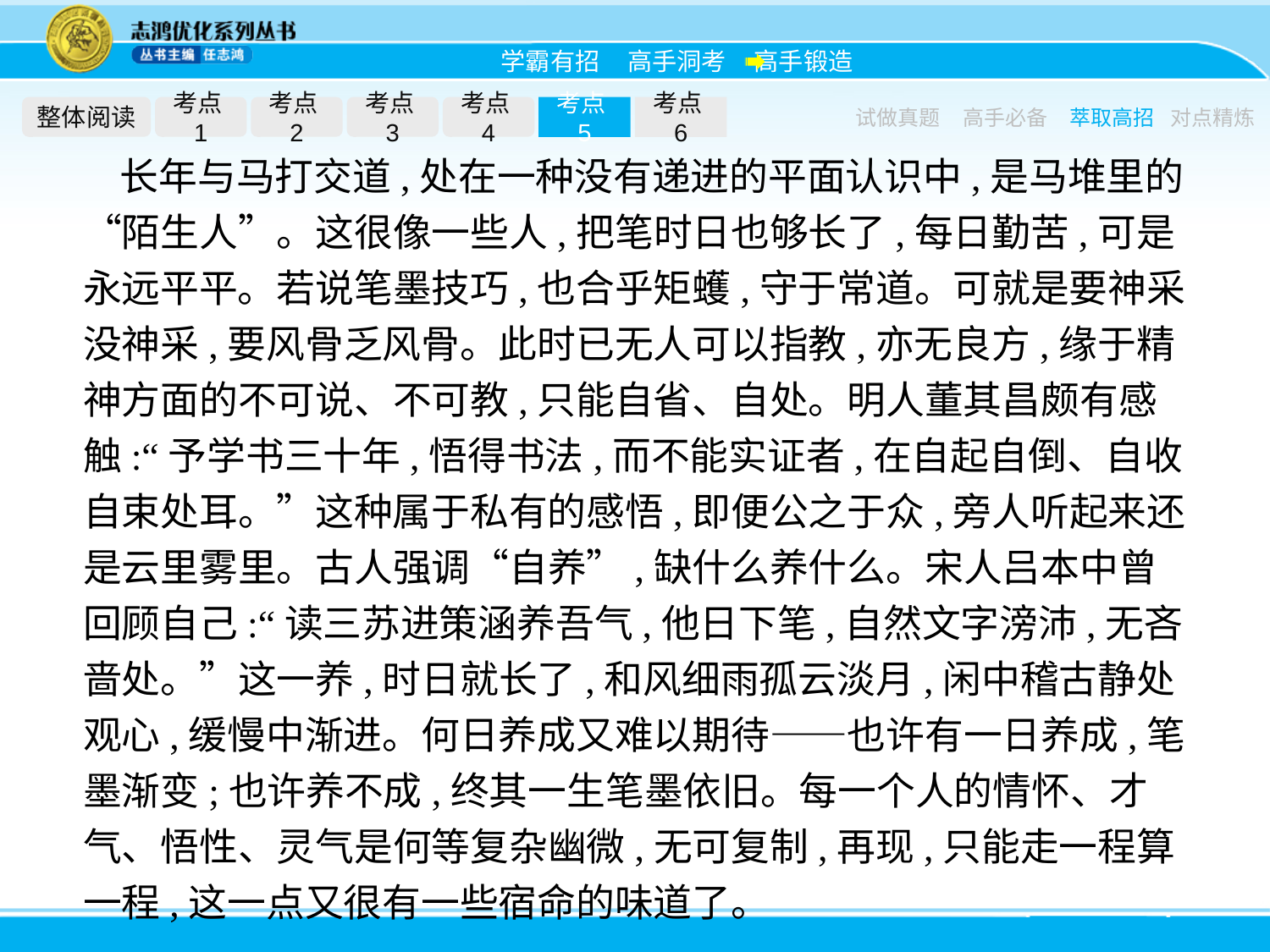

整体阅读
考点1
考点2
考点3
考点4
考点5
考点6
试做真题
高手必备
萃取高招
对点精炼
长年与马打交道,处在一种没有递进的平面认识中,是马堆里的“陌生人”。这很像一些人,把笔时日也够长了,每日勤苦,可是永远平平。若说笔墨技巧,也合乎矩蠖,守于常道。可就是要神采没神采,要风骨乏风骨。此时已无人可以指教,亦无良方,缘于精神方面的不可说、不可教,只能自省、自处。明人董其昌颇有感触:“予学书三十年,悟得书法,而不能实证者,在自起自倒、自收自束处耳。”这种属于私有的感悟,即便公之于众,旁人听起来还是云里雾里。古人强调“自养”,缺什么养什么。宋人吕本中曾回顾自己:“读三苏进策涵养吾气,他日下笔,自然文字滂沛,无吝啬处。”这一养,时日就长了,和风细雨孤云淡月,闲中稽古静处观心,缓慢中渐进。何日养成又难以期待——也许有一日养成,笔墨渐变;也许养不成,终其一生笔墨依旧。每一个人的情怀、才气、悟性、灵气是何等复杂幽微,无可复制,再现,只能走一程算一程,这一点又很有一些宿命的味道了。